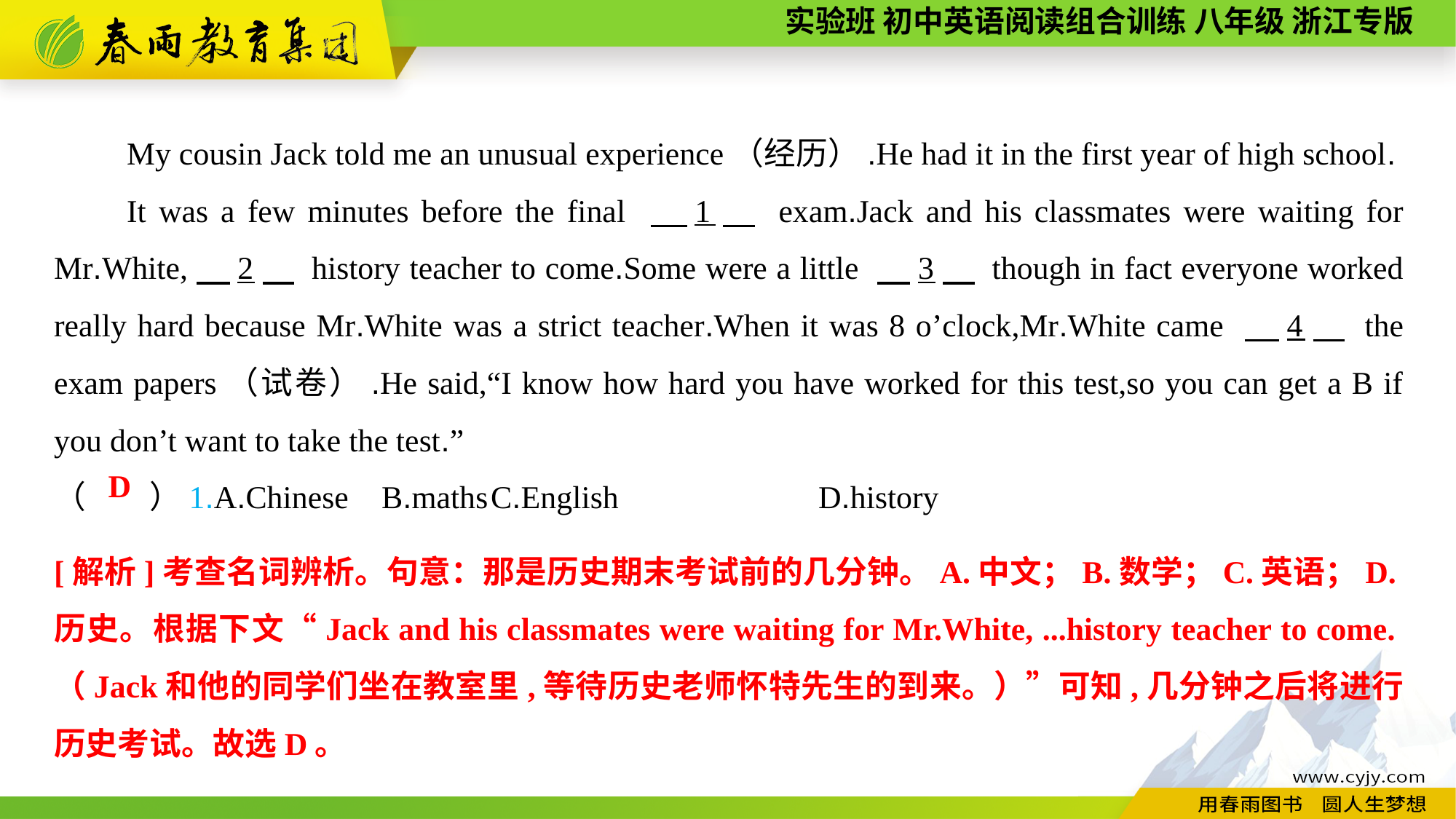

My cousin Jack told me an unusual experience（经历）.He had it in the first year of high school.
It was a few minutes before the final 　1　 exam.Jack and his classmates were waiting for Mr.White,　2　 history teacher to come.Some were a little 　3　 though in fact everyone worked really hard because Mr.White was a strict teacher.When it was 8 o’clock,Mr.White came 　4　 the exam papers（试卷）.He said,“I know how hard you have worked for this test,so you can get a B if you don’t want to take the test.”
（　　）1.A.Chinese	B.maths	C.English	 	D.history
D
[解析]考查名词辨析。句意：那是历史期末考试前的几分钟。A.中文；B.数学；C.英语；D.历史。根据下文“Jack and his classmates were waiting for Mr.White, ...history teacher to come.（Jack和他的同学们坐在教室里,等待历史老师怀特先生的到来。）”可知,几分钟之后将进行历史考试。故选D。